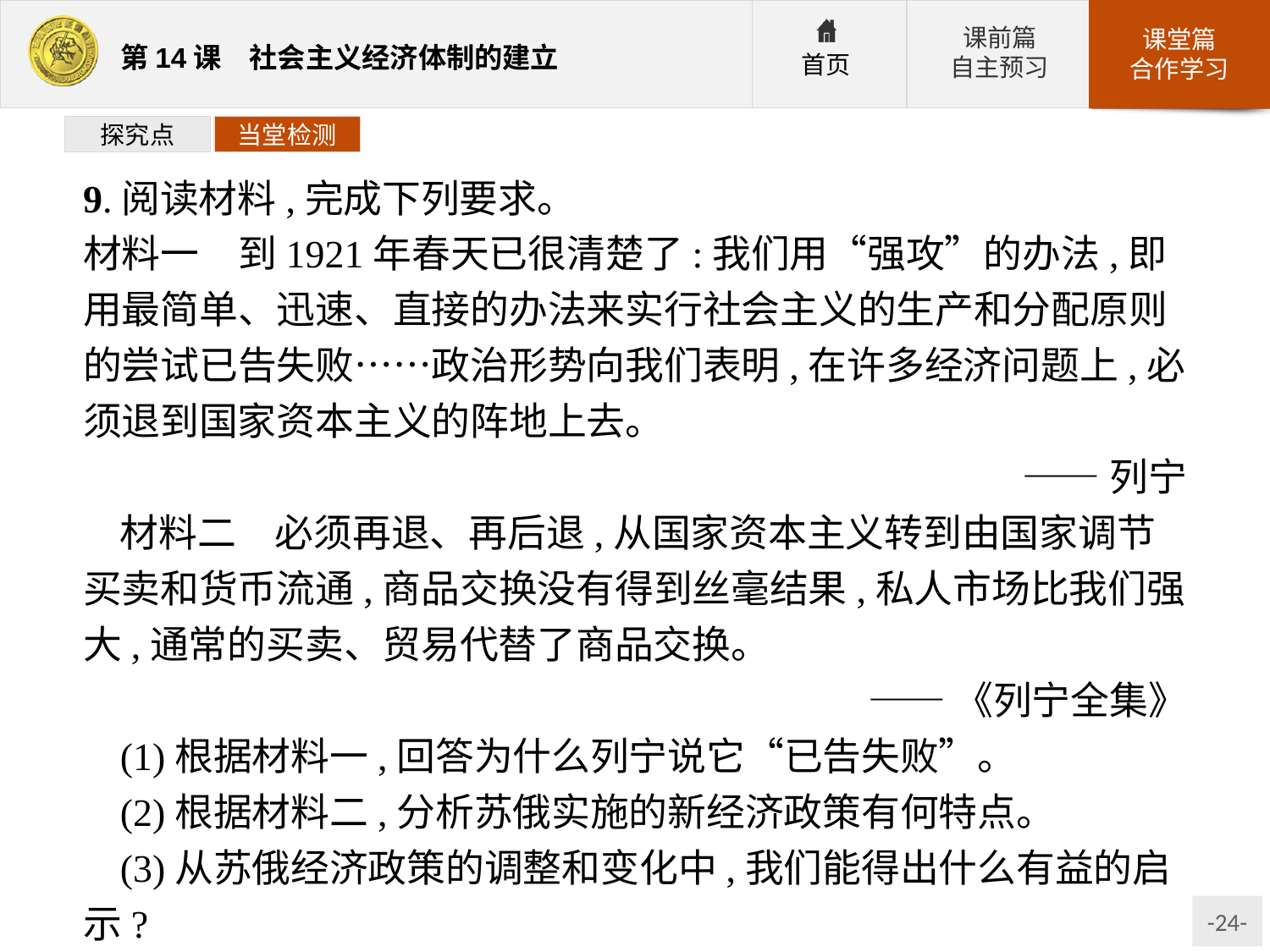

探究点
当堂检测
9.阅读材料,完成下列要求。
材料一　到1921年春天已很清楚了:我们用“强攻”的办法,即用最简单、迅速、直接的办法来实行社会主义的生产和分配原则的尝试已告失败……政治形势向我们表明,在许多经济问题上,必须退到国家资本主义的阵地上去。
——列宁
材料二　必须再退、再后退,从国家资本主义转到由国家调节买卖和货币流通,商品交换没有得到丝毫结果,私人市场比我们强大,通常的买卖、贸易代替了商品交换。
——《列宁全集》
(1)根据材料一,回答为什么列宁说它“已告失败”。
(2)根据材料二,分析苏俄实施的新经济政策有何特点。
(3)从苏俄经济政策的调整和变化中,我们能得出什么有益的启示?